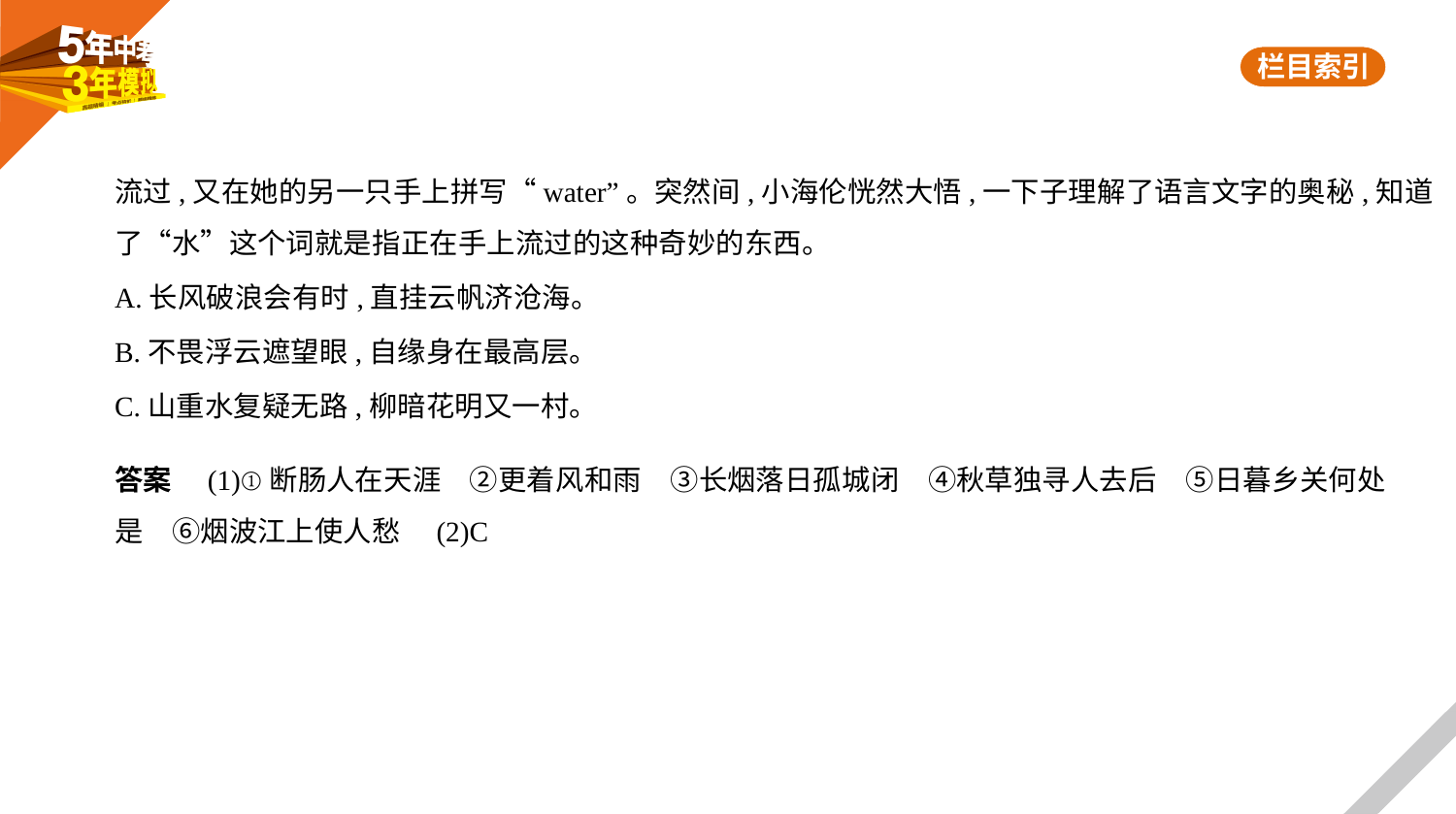

流过,又在她的另一只手上拼写“water”。突然间,小海伦恍然大悟,一下子理解了语言文字的奥秘,知道
了“水”这个词就是指正在手上流过的这种奇妙的东西。
A.长风破浪会有时,直挂云帆济沧海。
B.不畏浮云遮望眼,自缘身在最高层。
C.山重水复疑无路,柳暗花明又一村。
答案　(1)①断肠人在天涯　②更着风和雨　③长烟落日孤城闭　④秋草独寻人去后　⑤日暮乡关何处
是　⑥烟波江上使人愁　(2)C